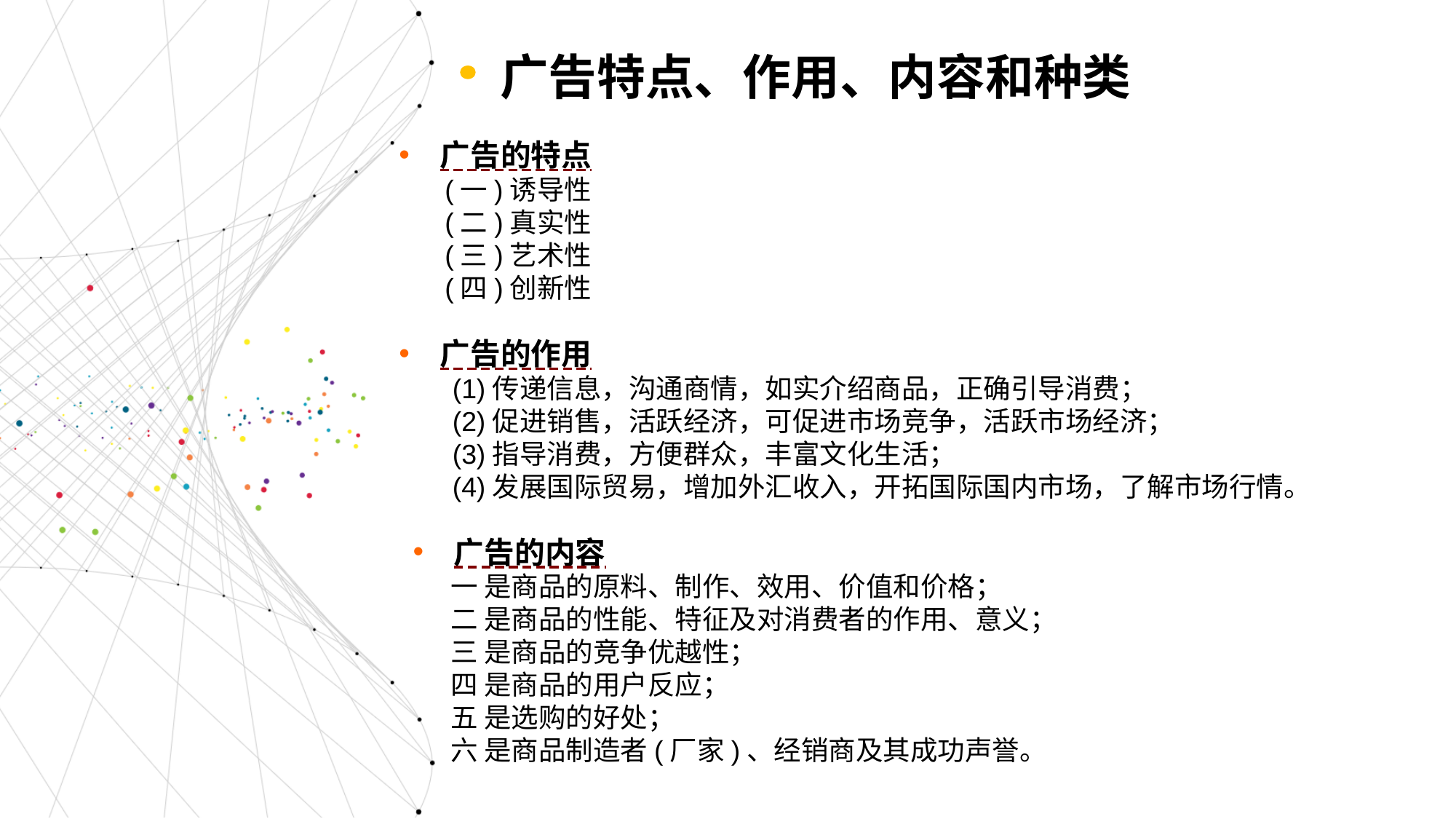

广告特点、作用、内容和种类

广告的特点
      (一)诱导性
      (二)真实性
      (三)艺术性
      (四)创新性
广告的作用
       (1)传递信息，沟通商情，如实介绍商品，正确引导消费；
       (2)促进销售，活跃经济，可促进市场竞争，活跃市场经济；
       (3)指导消费，方便群众，丰富文化生活；
       (4)发展国际贸易，增加外汇收入，开拓国际国内市场，了解市场行情。
广告的内容
     一 是商品的原料、制作、效用、价值和价格；
     二 是商品的性能、特征及对消费者的作用、意义；
     三 是商品的竞争优越性；
     四 是商品的用户反应；
     五 是选购的好处；
     六 是商品制造者(厂家)、经销商及其成功声誉。